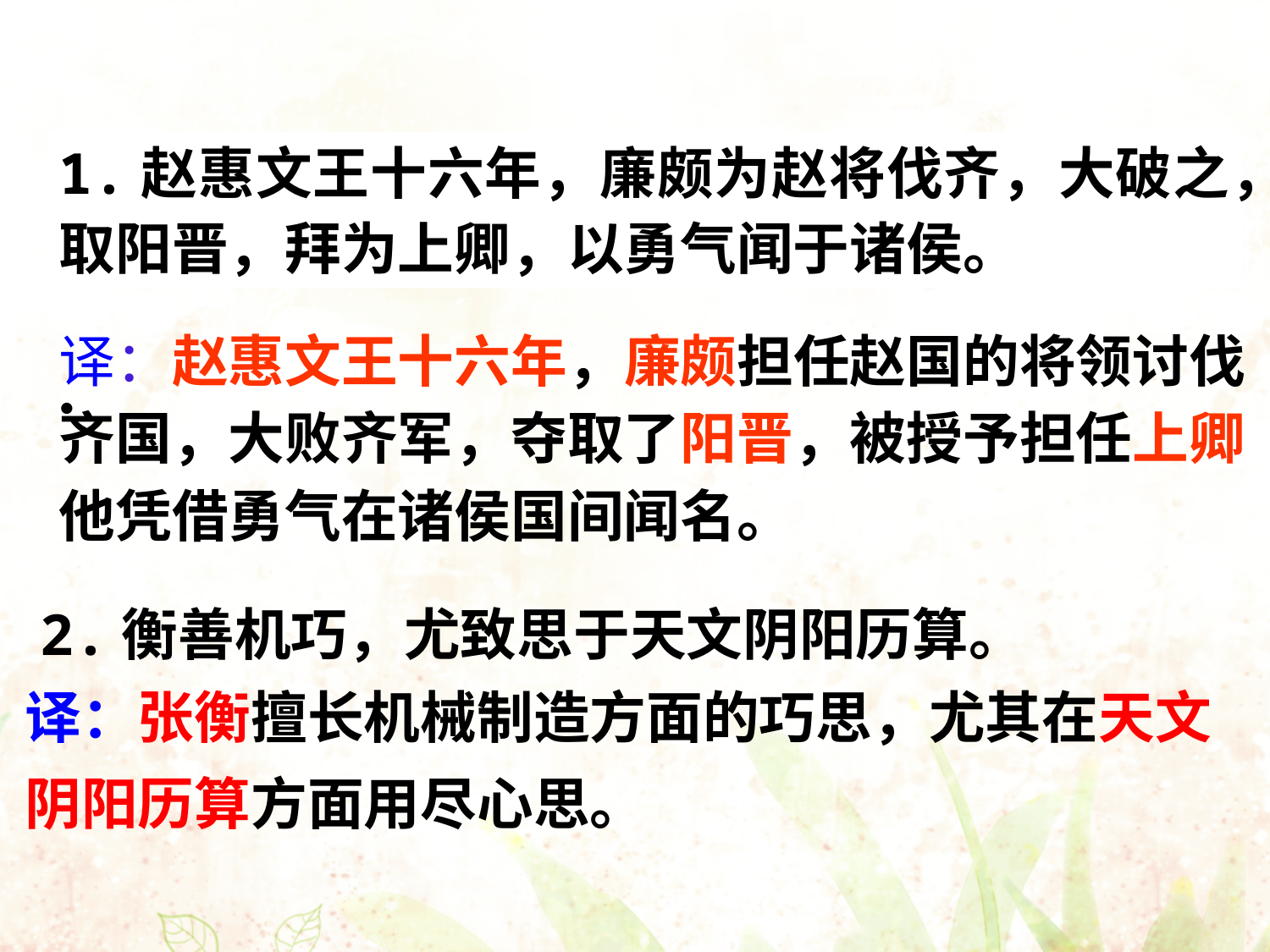

1.赵惠文王十六年，廉颇为赵将伐齐，大破之，
取阳晋，拜为上卿，以勇气闻于诸侯。
译：赵惠文王十六年，廉颇担任赵国的将领讨伐
齐国，大败齐军，夺取了阳晋，被授予担任上卿
他凭借勇气在诸侯国间闻名。
•

2.衡善机巧，尤致思于天文阴阳历算。
译：张衡擅长机械制造方面的巧思，尤其在天文

阴阳历算方面用尽心思。